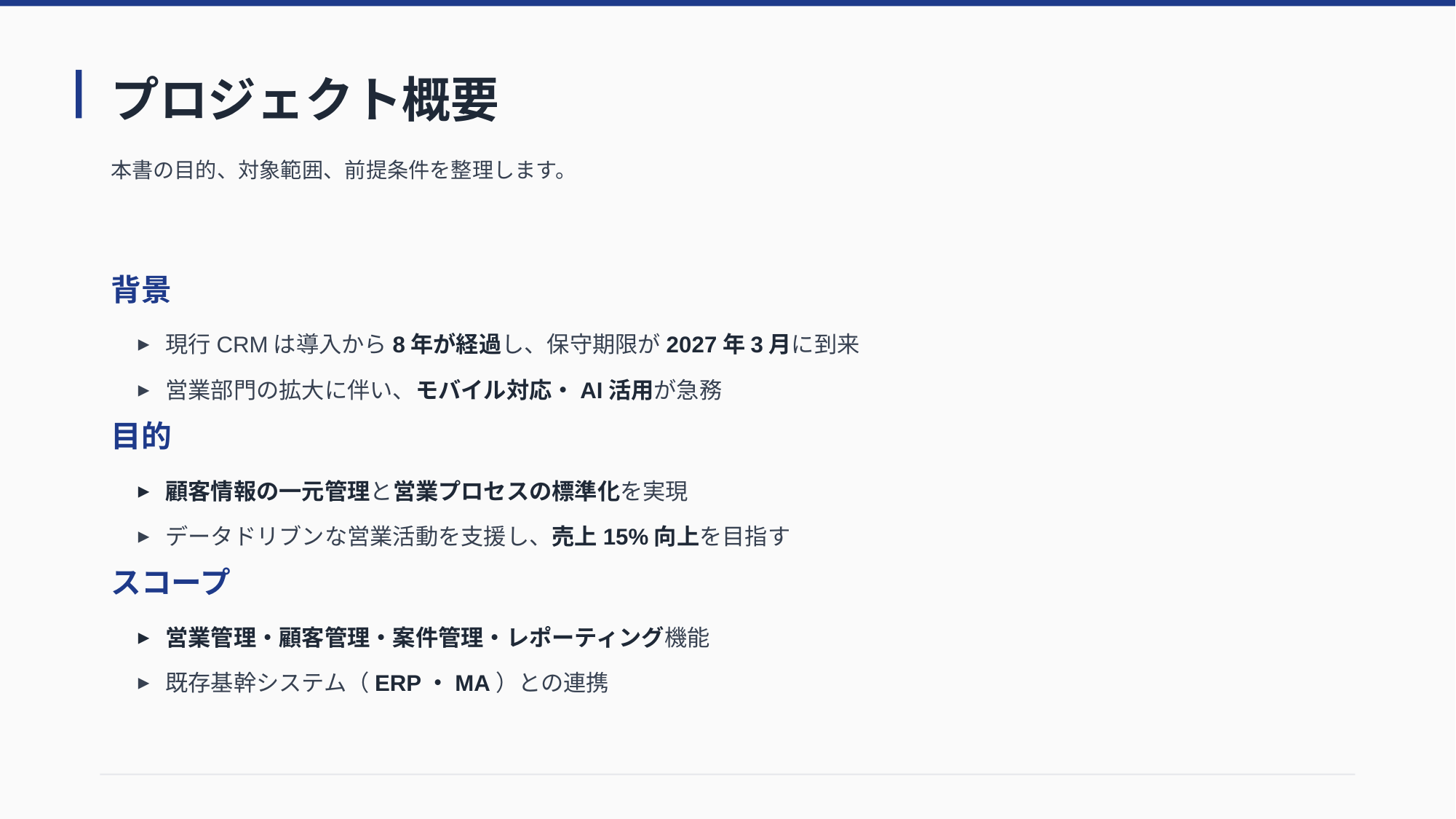

# プロジェクト概要

本書の目的、対象範囲、前提条件を整理します。
背景
現行CRMは導入から8年が経過し、保守期限が2027年3月に到来
営業部門の拡大に伴い、モバイル対応・AI活用が急務
目的
顧客情報の一元管理と営業プロセスの標準化を実現
データドリブンな営業活動を支援し、売上15%向上を目指す
スコープ
営業管理・顧客管理・案件管理・レポーティング機能
既存基幹システム（ERP・MA）との連携